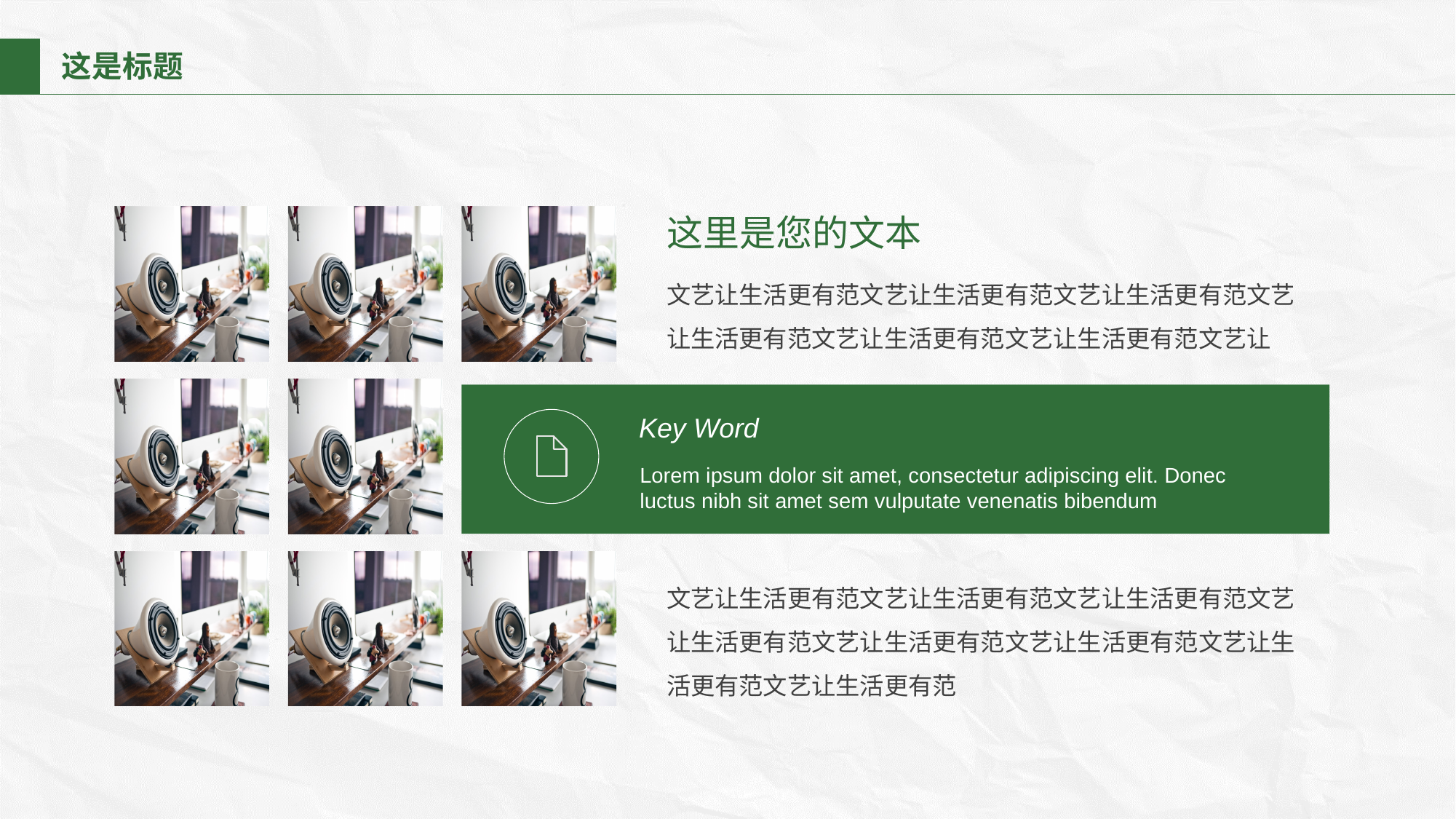

这里是您的文本

文艺让生活更有范文艺让生活更有范文艺让生活更有范文艺让生活更有范文艺让生活更有范文艺让生活更有范文艺让

Key Word

Lorem ipsum dolor sit amet, consectetur adipiscing elit. Donec luctus nibh sit amet sem vulputate venenatis bibendum
文艺让生活更有范文艺让生活更有范文艺让生活更有范文艺让生活更有范文艺让生活更有范文艺让生活更有范文艺让生活更有范文艺让生活更有范